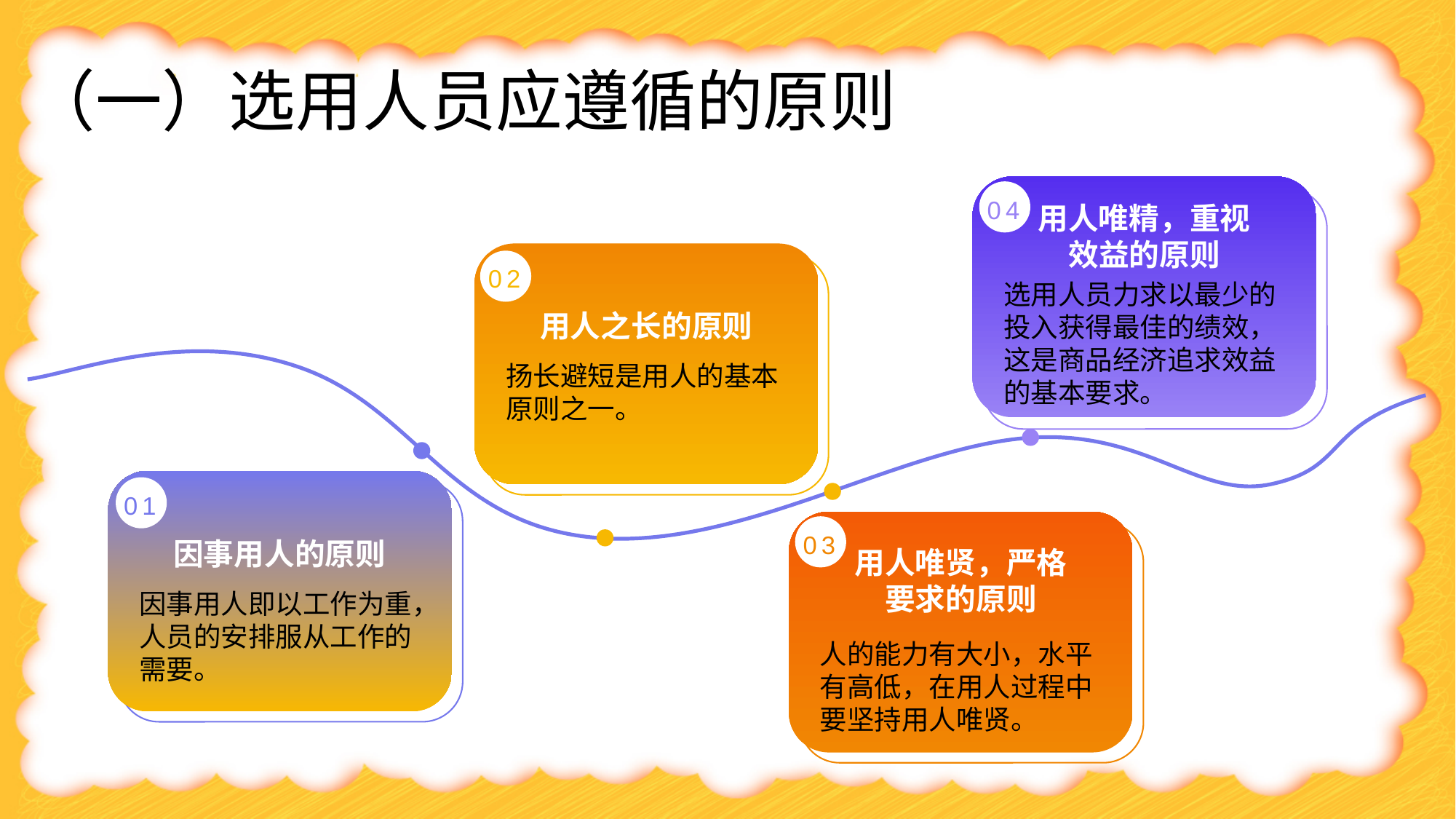

# （一）选用人员应遵循的原则

04
用人唯精，重视效益的原则

02
选用人员力求以最少的投入获得最佳的绩效，这是商品经济追求效益的基本要求。
用人之长的原则

扬长避短是用人的基本原则之一。

01

03
因事用人的原则

用人唯贤，严格要求的原则
因事用人即以工作为重，人员的安排服从工作的需要。
人的能力有大小，水平有高低，在用人过程中要坚持用人唯贤。